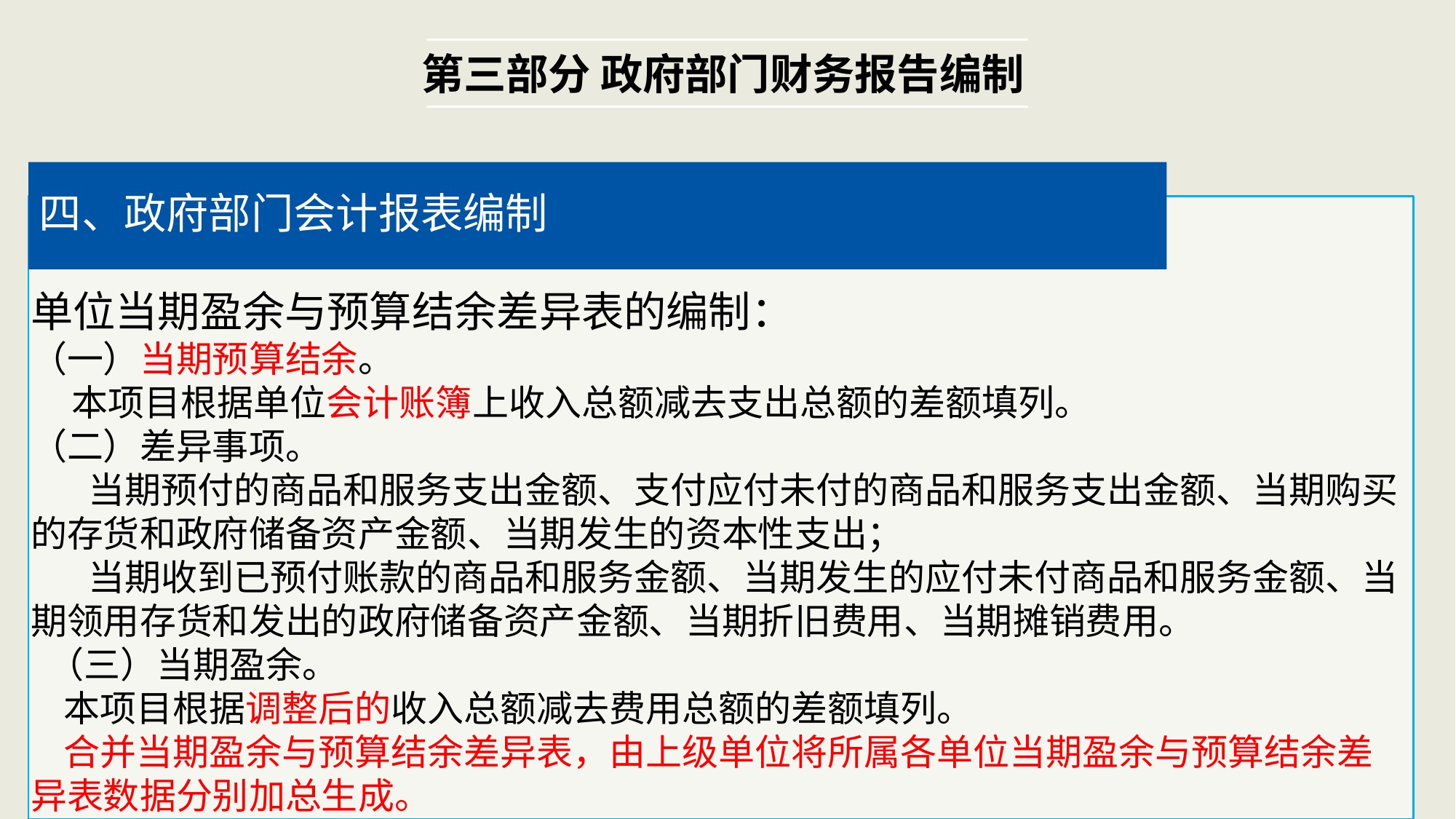

第三部分 政府部门财务报告编制

四、政府部门会计报表编制

单位当期盈余与预算结余差异表的编制：
（一）当期预算结余。
    本项目根据单位会计账簿上收入总额减去支出总额的差额填列。
（二）差异事项。
      当期预付的商品和服务支出金额、支付应付未付的商品和服务支出金额、当期购买的存货和政府储备资产金额、当期发生的资本性支出；
      当期收到已预付账款的商品和服务金额、当期发生的应付未付商品和服务金额、当期领用存货和发出的政府储备资产金额、当期折旧费用、当期摊销费用。
 （三）当期盈余。
   本项目根据调整后的收入总额减去费用总额的差额填列。
   合并当期盈余与预算结余差异表，由上级单位将所属各单位当期盈余与预算结余差异表数据分别加总生成。

103